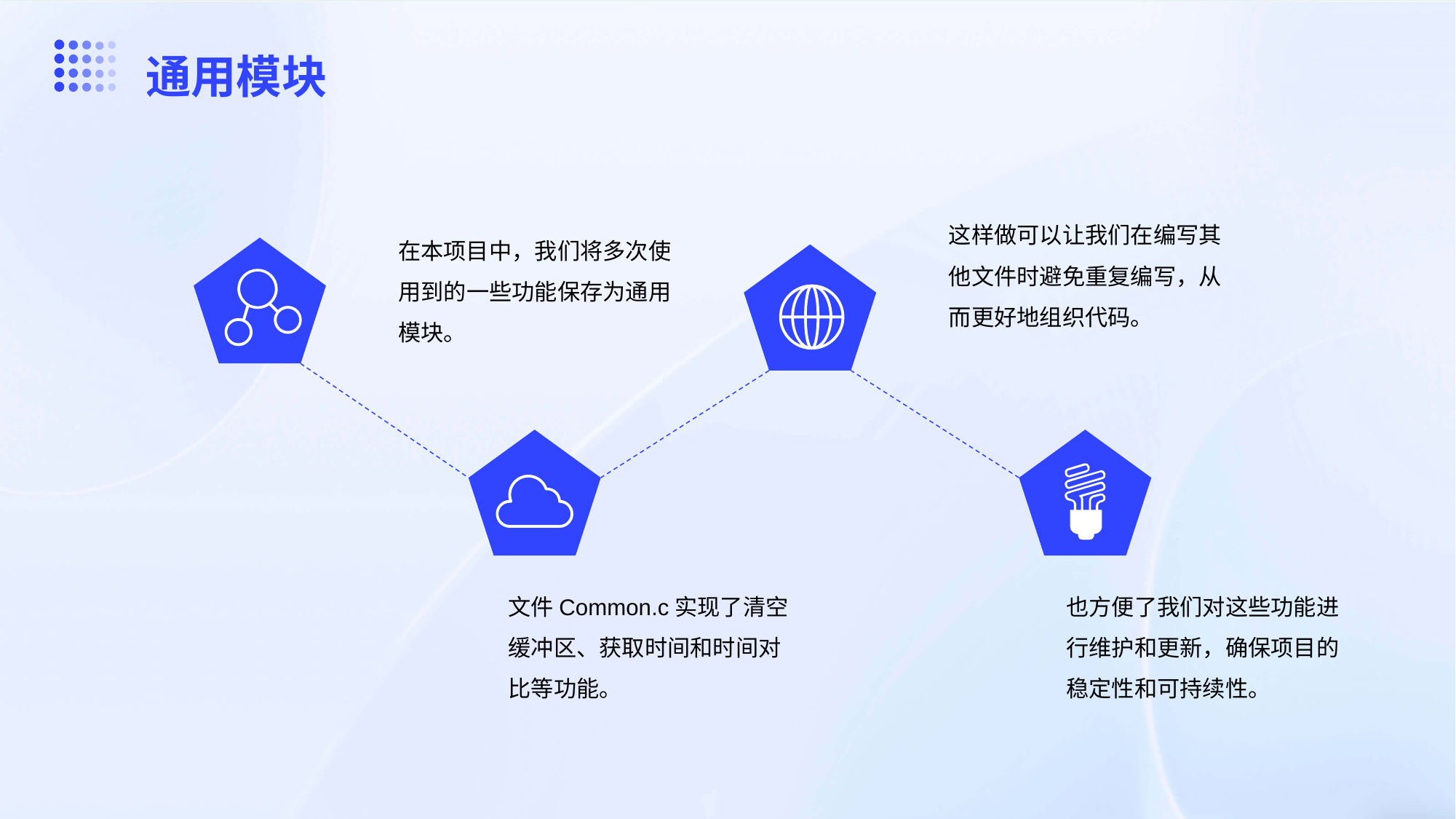

通用模块

这样做可以让我们在编写其他文件时避免重复编写，从而更好地组织代码。
在本项目中，我们将多次使用到的一些功能保存为通用模块。

文件Common.c实现了清空缓冲区、获取时间和时间对比等功能。
也方便了我们对这些功能进行维护和更新，确保项目的稳定性和可持续性。